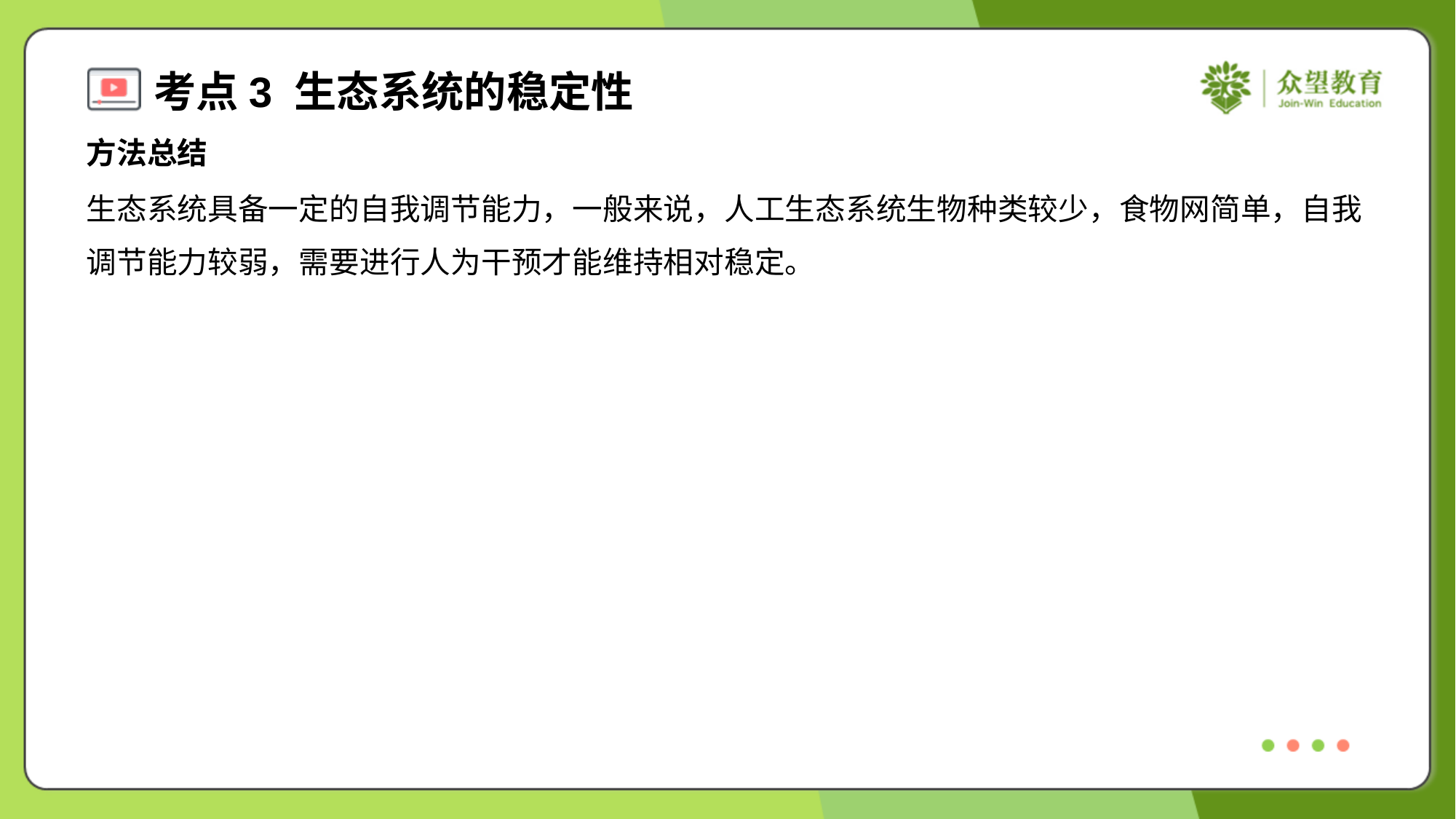

方法总结
生态系统具备一定的自我调节能力，一般来说，人工生态系统生物种类较少，食物网简单，自我
调节能力较弱，需要进行人为干预才能维持相对稳定。